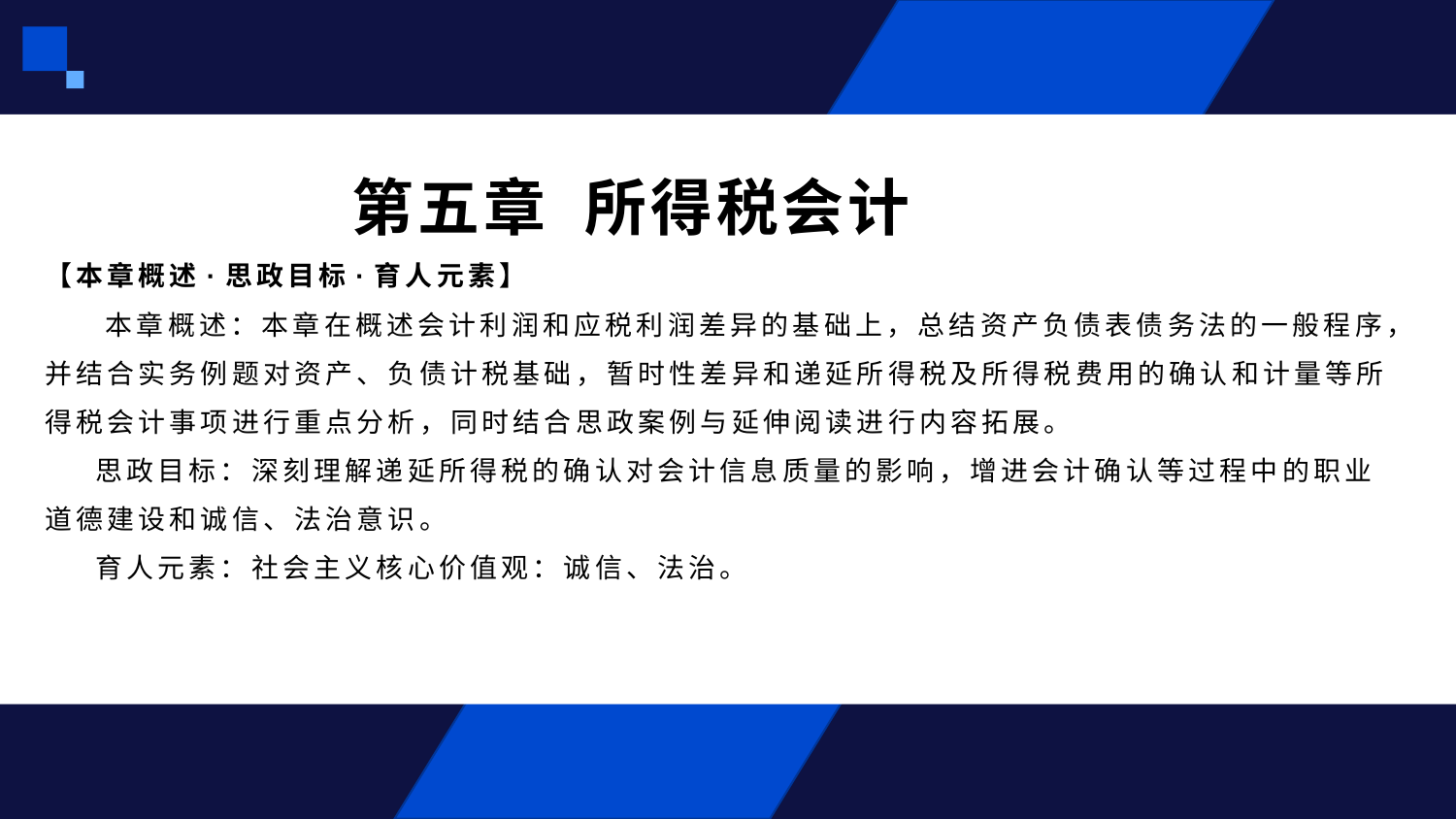

# 第五章  所得税会计 【本章概述·思政目标·育人元素】 本章概述：本章在概述会计利润和应税利润差异的基础上，总结资产负债表债务法的一般程序，并结合实务例题对资产、负债计税基础，暂时性差异和递延所得税及所得税费用的确认和计量等所得税会计事项进行重点分析，同时结合思政案例与延伸阅读进行内容拓展。 思政目标：深刻理解递延所得税的确认对会计信息质量的影响，增进会计确认等过程中的职业道德建设和诚信、法治意识。 育人元素：社会主义核心价值观：诚信、法治。